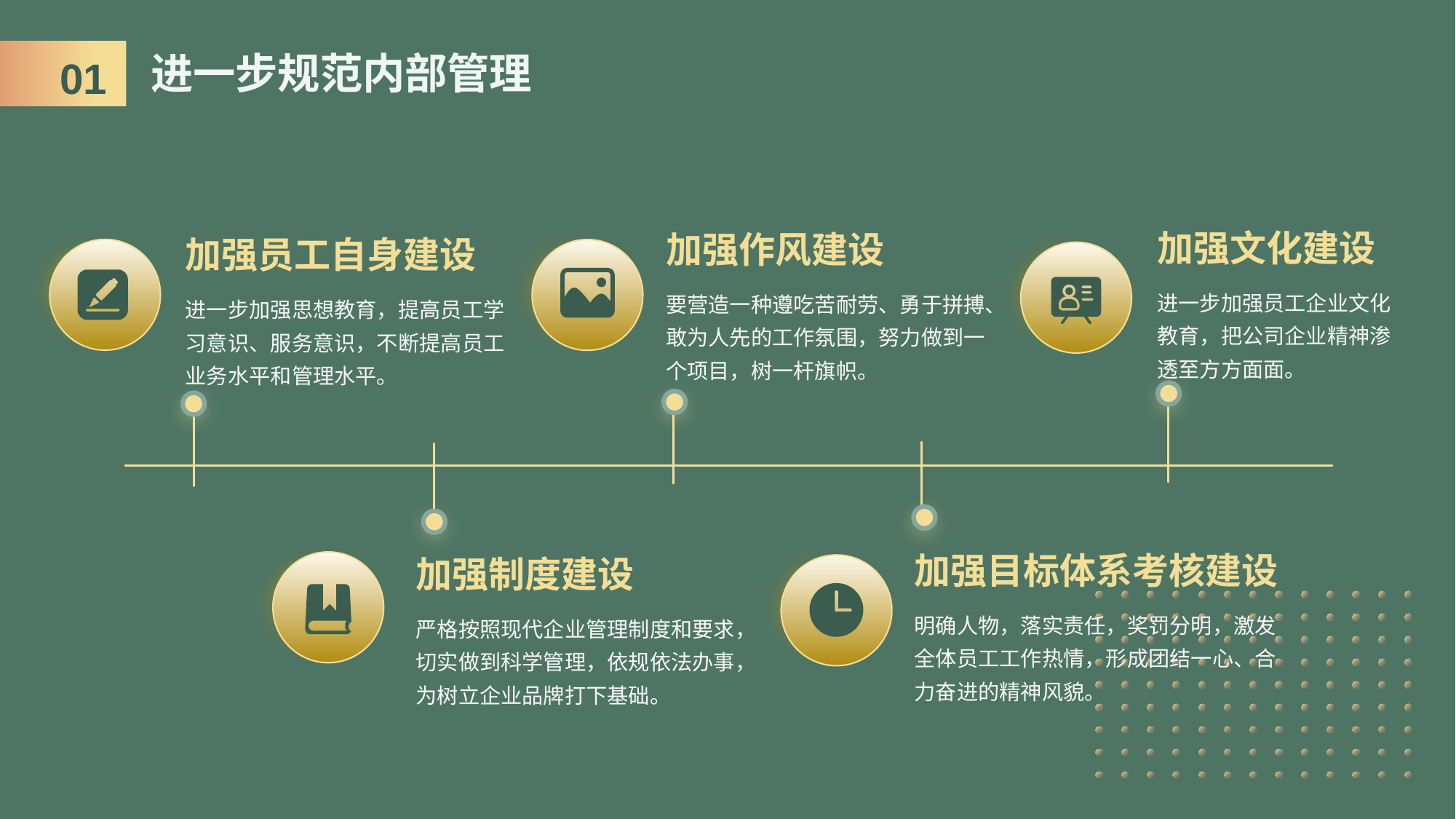

01
# 进一步规范内部管理
加强文化建设
加强作风建设
加强员工自身建设

进一步加强员工企业文化教育，把公司企业精神渗透至方方面面。
要营造一种遵吃苦耐劳、勇于拼搏、敢为人先的工作氛围，努力做到一个项目，树一杆旗帜。
进一步加强思想教育，提高员工学习意识、服务意识，不断提高员工业务水平和管理水平。

加强目标体系考核建设
加强制度建设

明确人物，落实责任，奖罚分明，激发全体员工工作热情，形成团结一心、合力奋进的精神风貌。
严格按照现代企业管理制度和要求，切实做到科学管理，依规依法办事，为树立企业品牌打下基础。